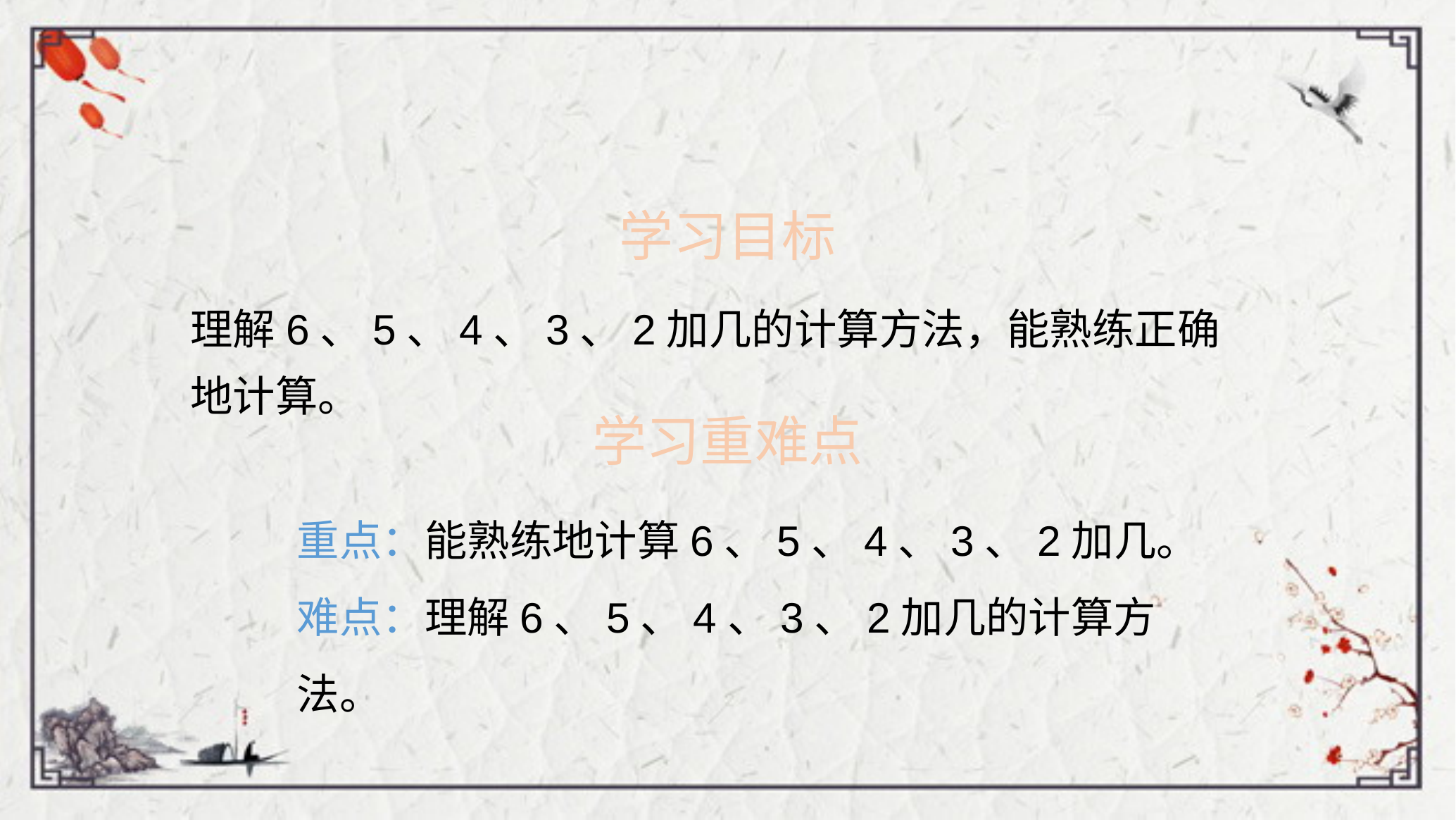

学习目标
理解6、5、4、3、2加几的计算方法，能熟练正确地计算。
学习重难点
重点：能熟练地计算6、5、4、3、2加几。
难点：理解6、5、4、3、2加几的计算方法。